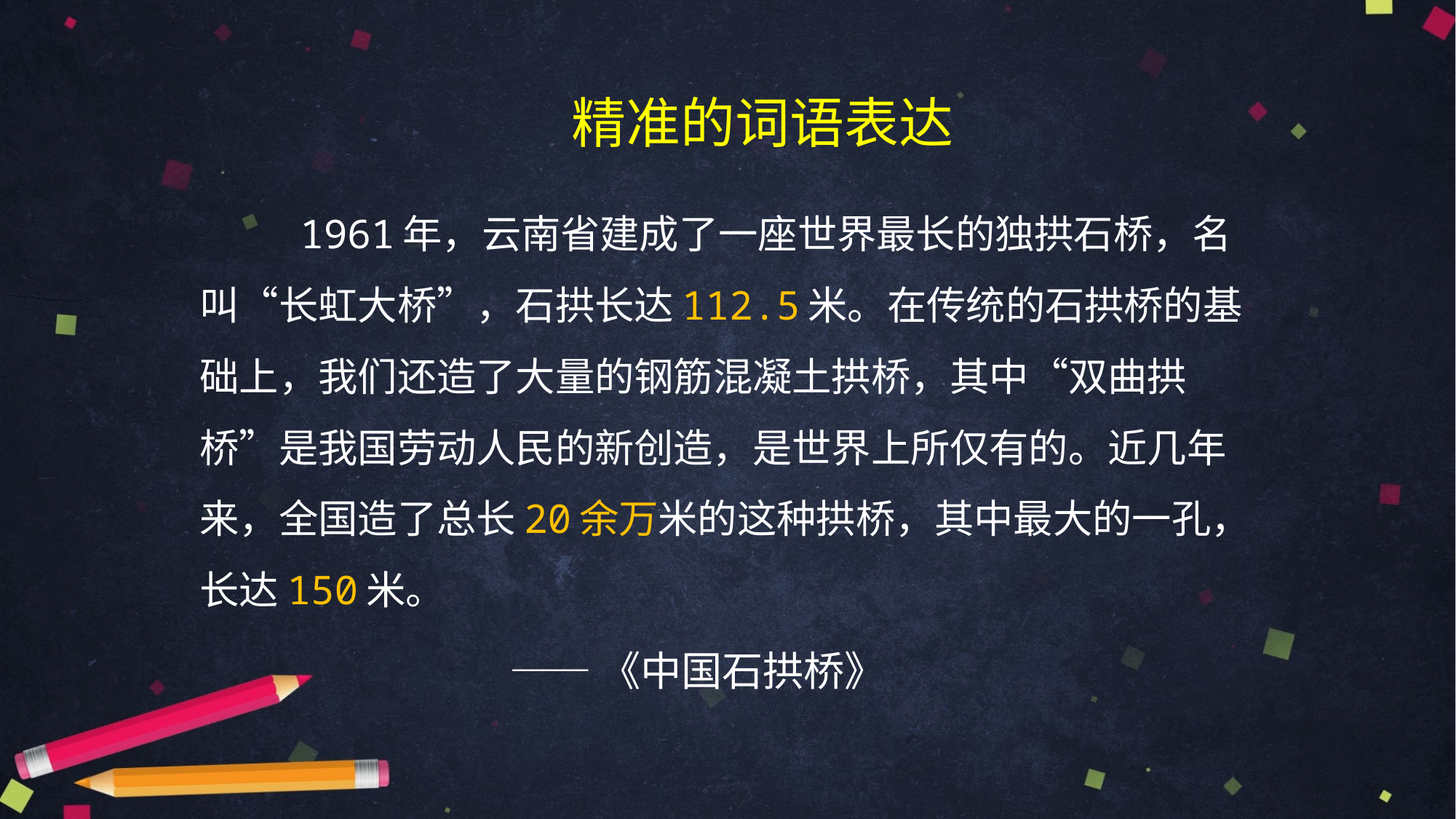

精准的词语表达
  1961年，云南省建成了一座世界最长的独拱石桥，名叫“长虹大桥”，石拱长达112.5米。在传统的石拱桥的基础上，我们还造了大量的钢筋混凝土拱桥，其中“双曲拱桥”是我国劳动人民的新创造，是世界上所仅有的。近几年来，全国造了总长20余万米的这种拱桥，其中最大的一孔，长达150米。
                             ——《中国石拱桥》